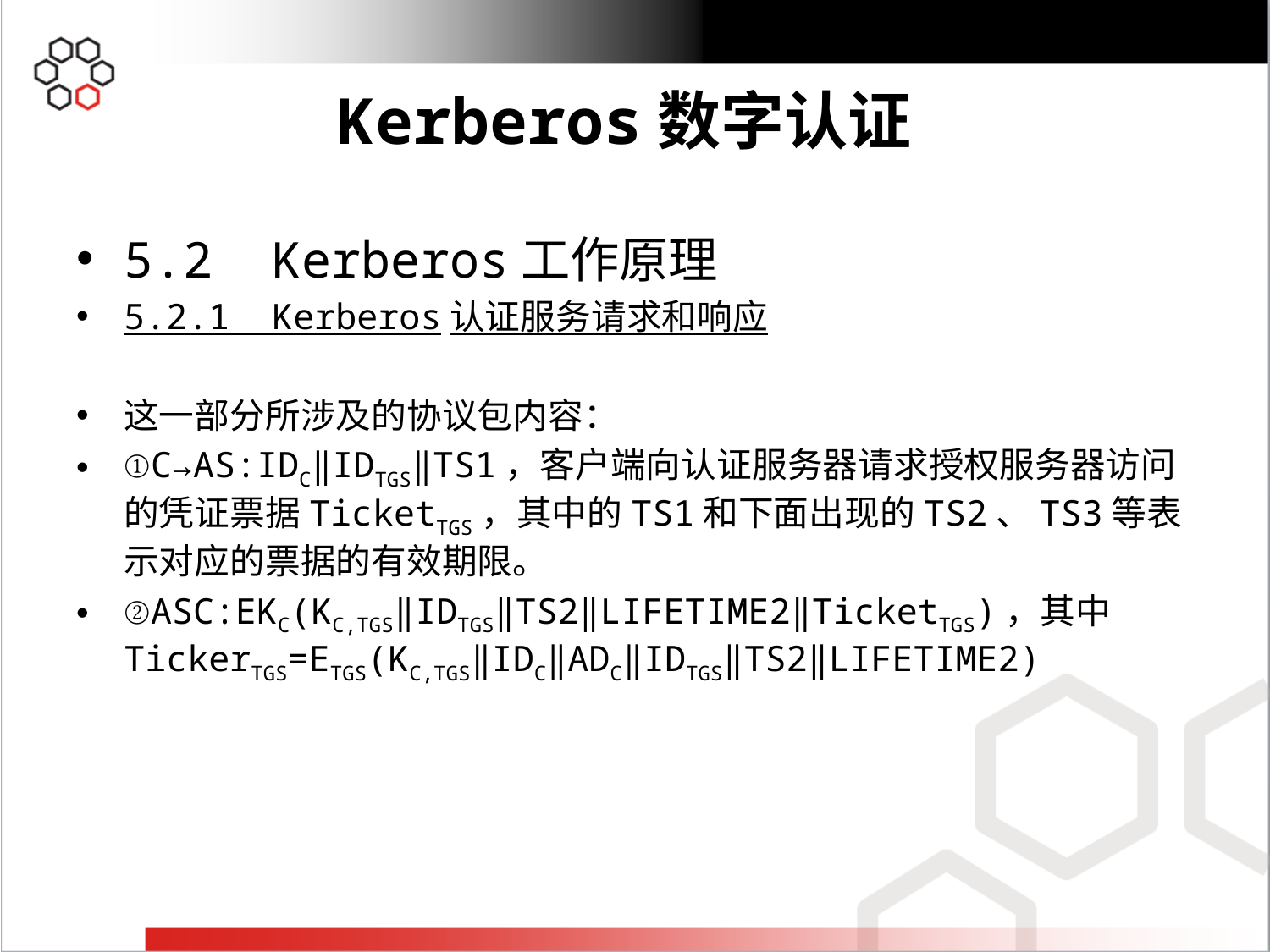

#
5.2  Kerberos工作原理
5.2.1  Kerberos认证服务请求和响应

这一部分所涉及的协议包内容：
①C→AS:IDC‖IDTGS‖TS1，客户端向认证服务器请求授权服务器访问的凭证票据TicketTGS，其中的TS1和下面出现的TS2、TS3等表示对应的票据的有效期限。
②ASC:EKC(KC,TGS‖IDTGS‖TS2‖LIFETIME2‖TicketTGS)，其中TickerTGS=ETGS(KC,TGS‖IDC‖ADC‖IDTGS‖TS2‖LIFETIME2)